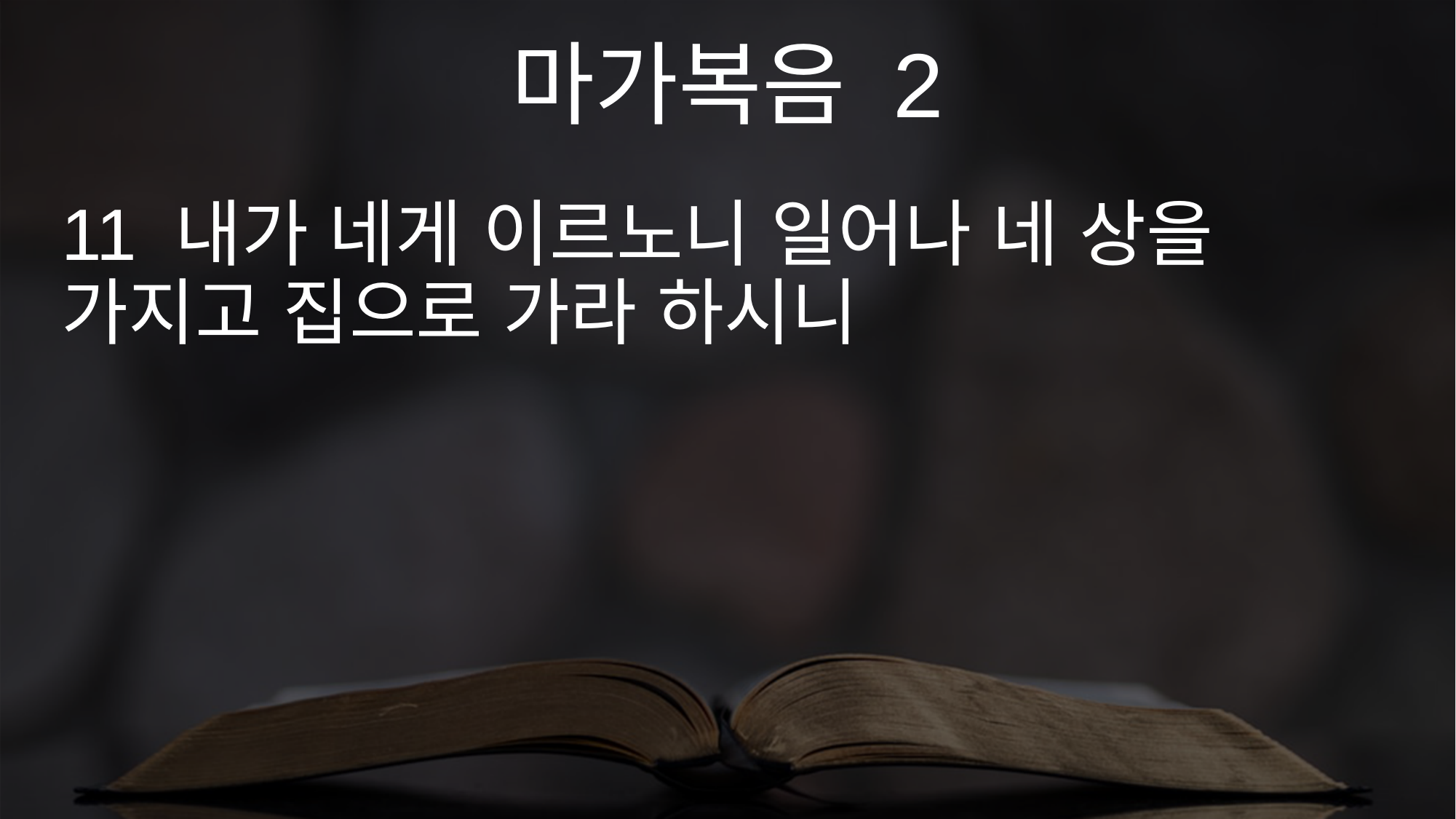

마가복음 2
11 내가 네게 이르노니 일어나 네 상을 가지고 집으로 가라 하시니